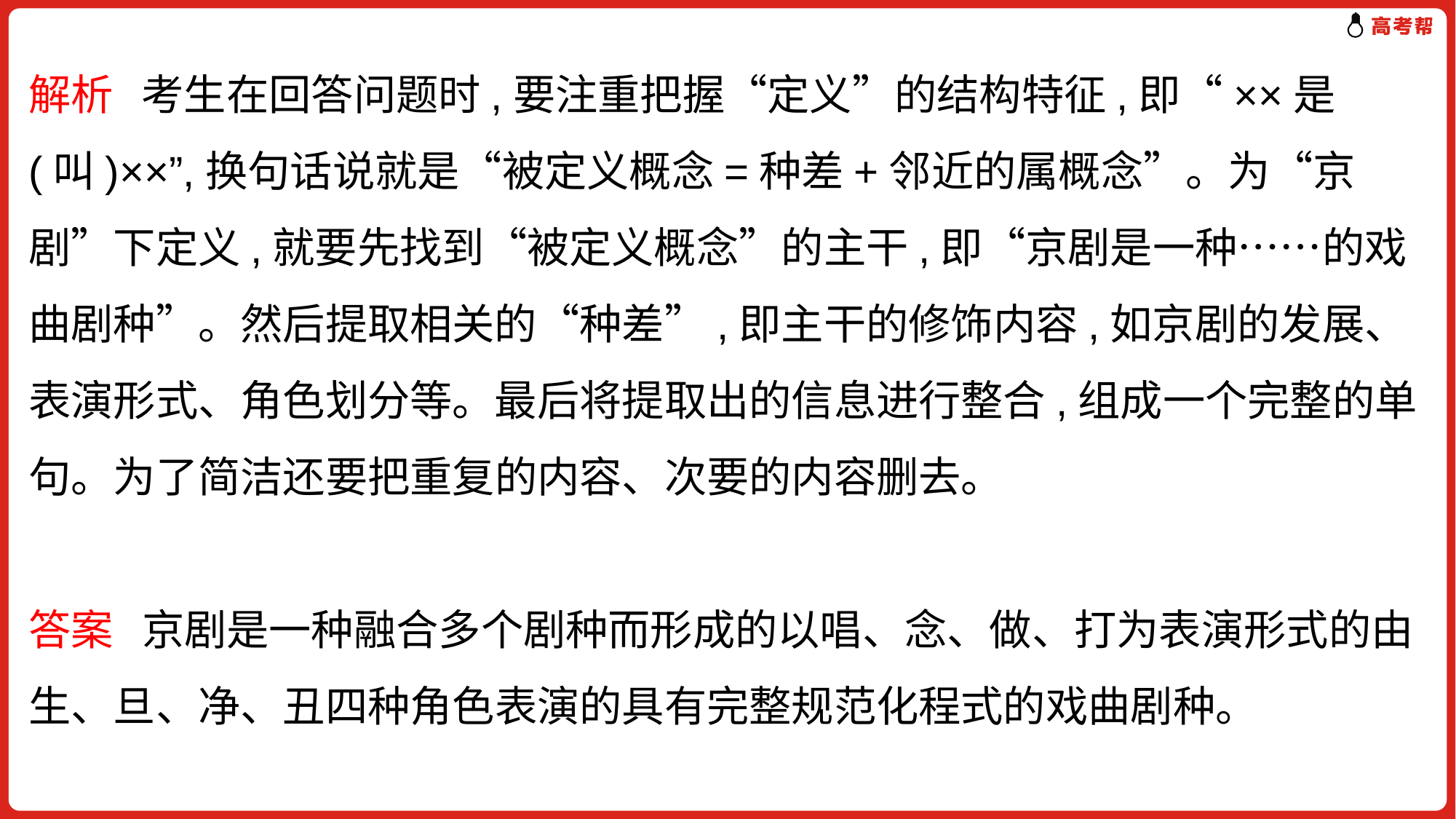

解析   考生在回答问题时,要注重把握“定义”的结构特征,即“××是(叫)××”,换句话说就是“被定义概念=种差+邻近的属概念”。为“京剧”下定义,就要先找到“被定义概念”的主干,即“京剧是一种……的戏曲剧种”。然后提取相关的“种差”,即主干的修饰内容,如京剧的发展、表演形式、角色划分等。最后将提取出的信息进行整合,组成一个完整的单句。为了简洁还要把重复的内容、次要的内容删去。

答案   京剧是一种融合多个剧种而形成的以唱、念、做、打为表演形式的由生、旦、净、丑四种角色表演的具有完整规范化程式的戏曲剧种。